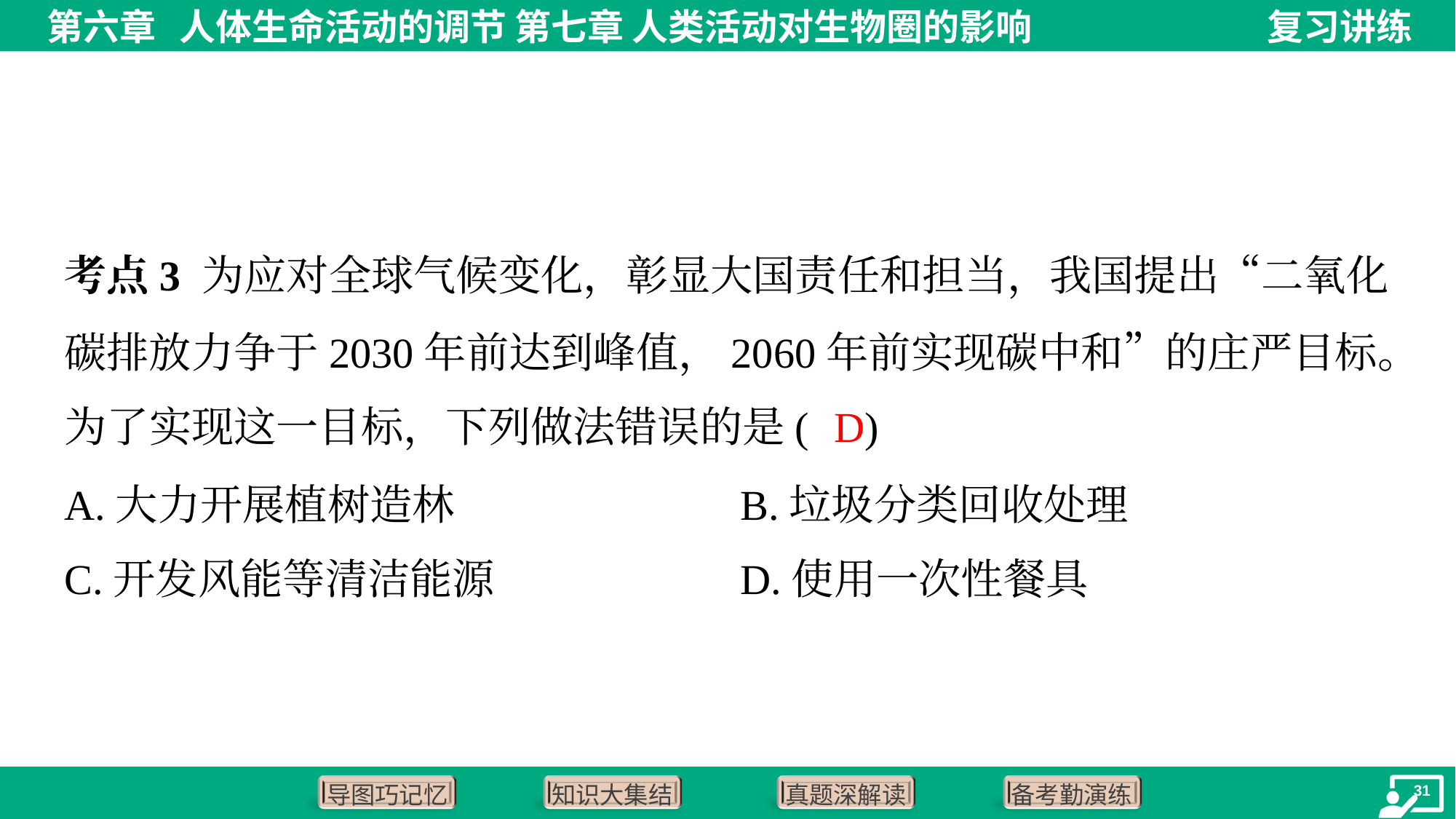

考点3 为应对全球气候变化，彰显大国责任和担当，我国提出“二氧化
碳排放力争于2030年前达到峰值，2060年前实现碳中和”的庄严目标。
为了实现这一目标，下列做法错误的是(     )
D
A.大力开展植树造林	B.垃圾分类回收处理
C.开发风能等清洁能源	D.使用一次性餐具